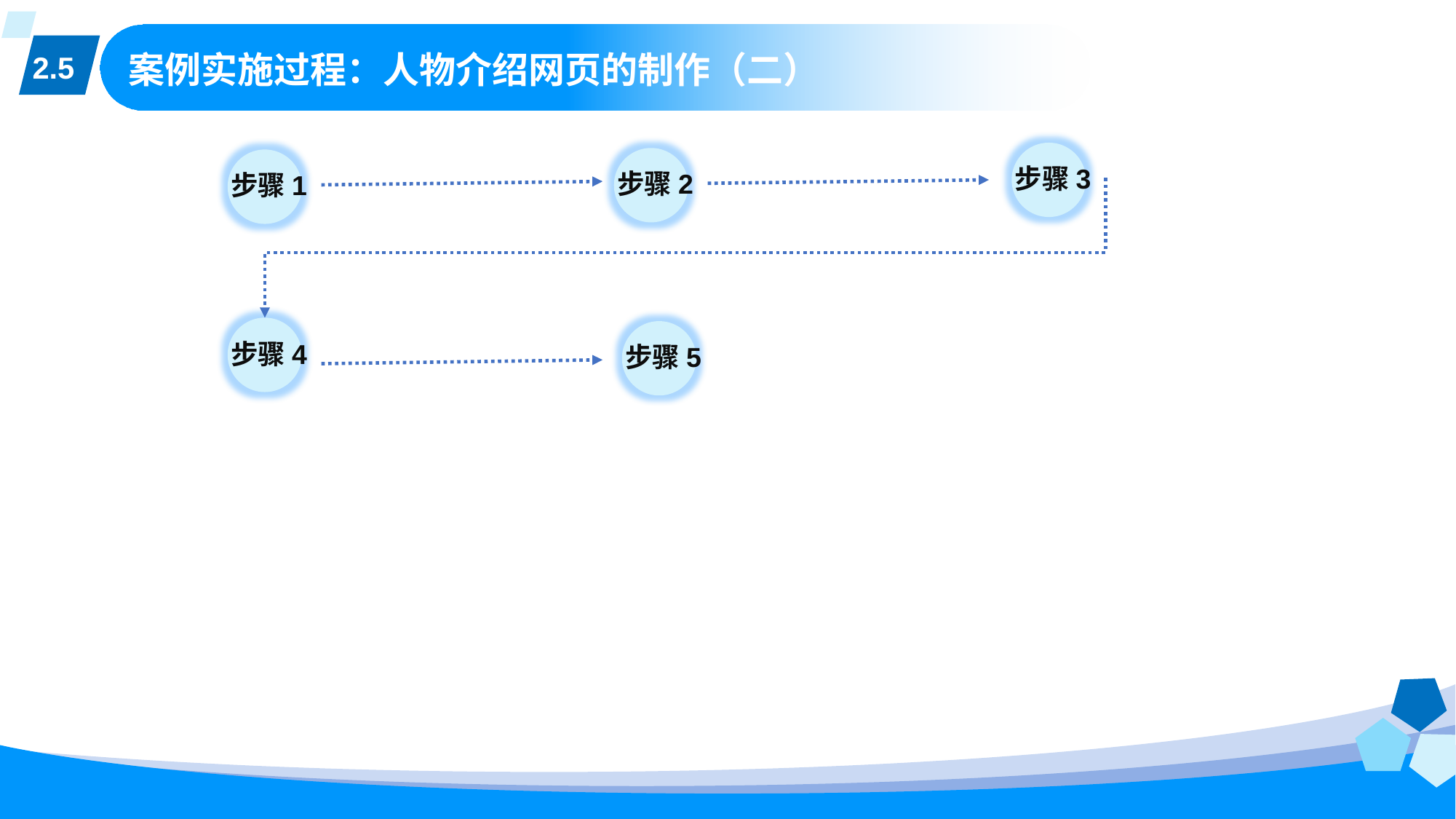

2.5
# 案例实施过程：人物介绍网页的制作（二）

步骤3

步骤2

步骤1

步骤4

步骤5